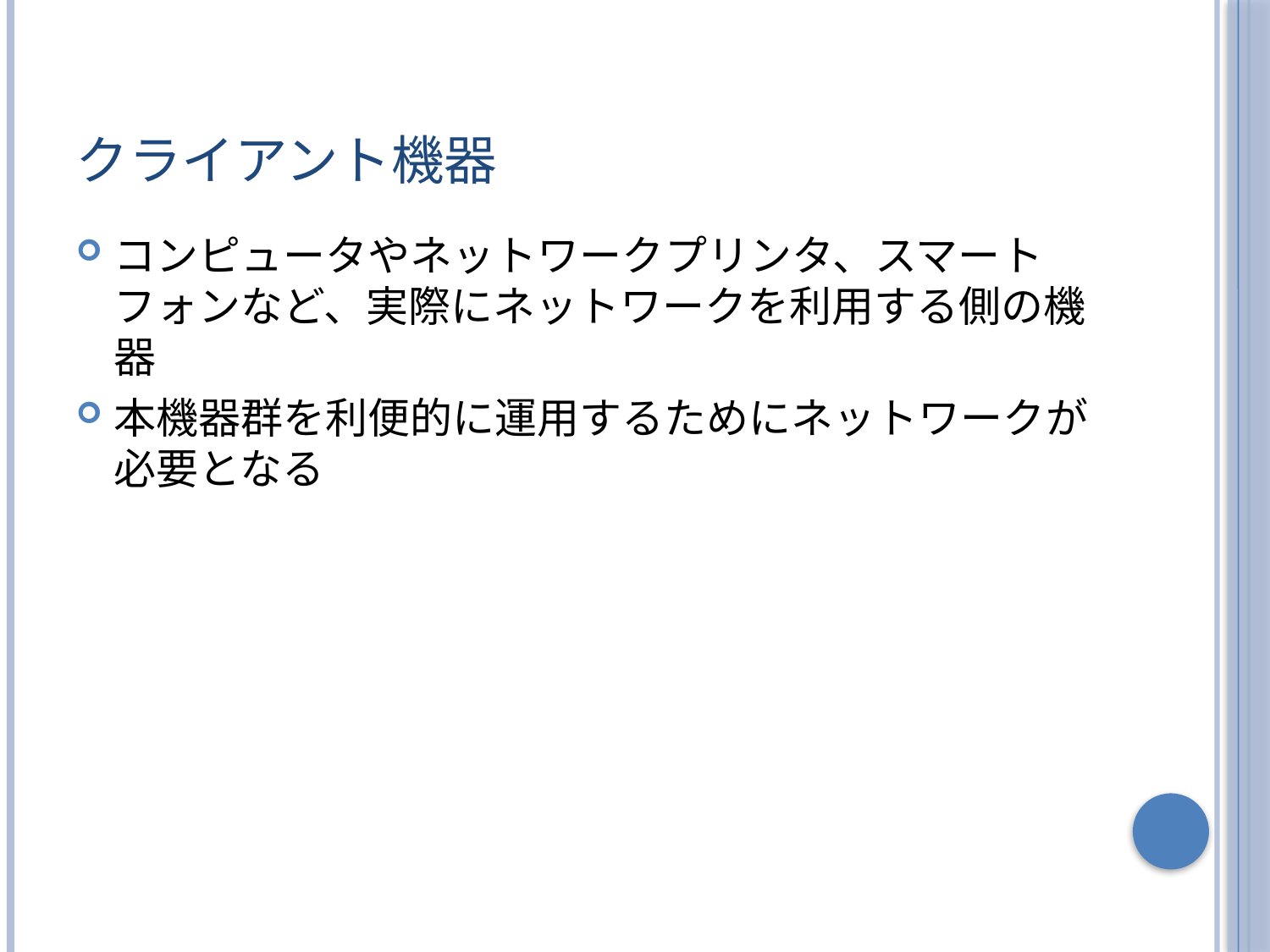

# クライアント機器
コンピュータやネットワークプリンタ、スマートフォンなど、実際にネットワークを利用する側の機器
本機器群を利便的に運用するためにネットワークが必要となる